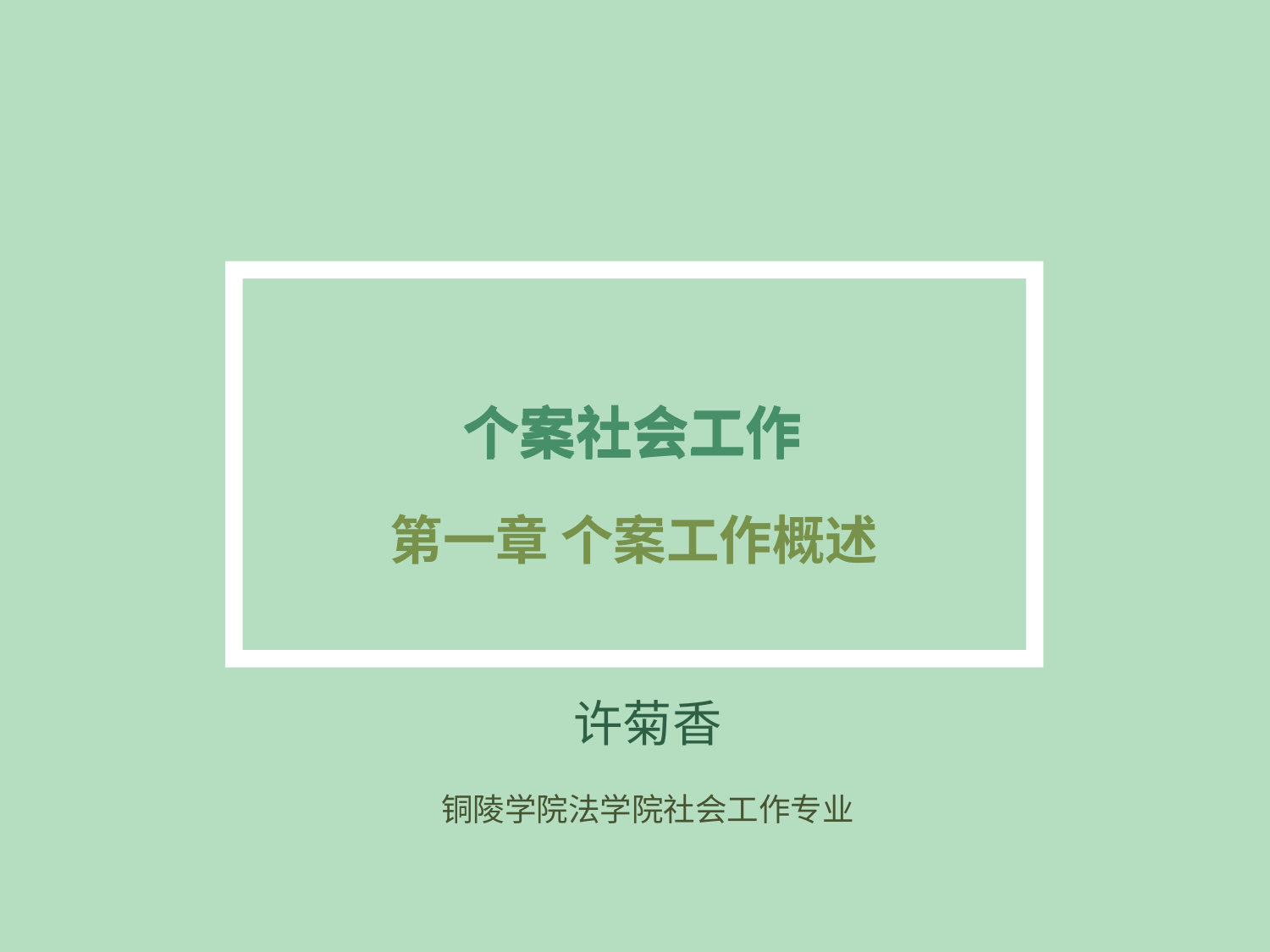

个案社会工作
个案社会工作
第一章 个案工作概述
许菊香

铜陵学院法学院社会工作专业